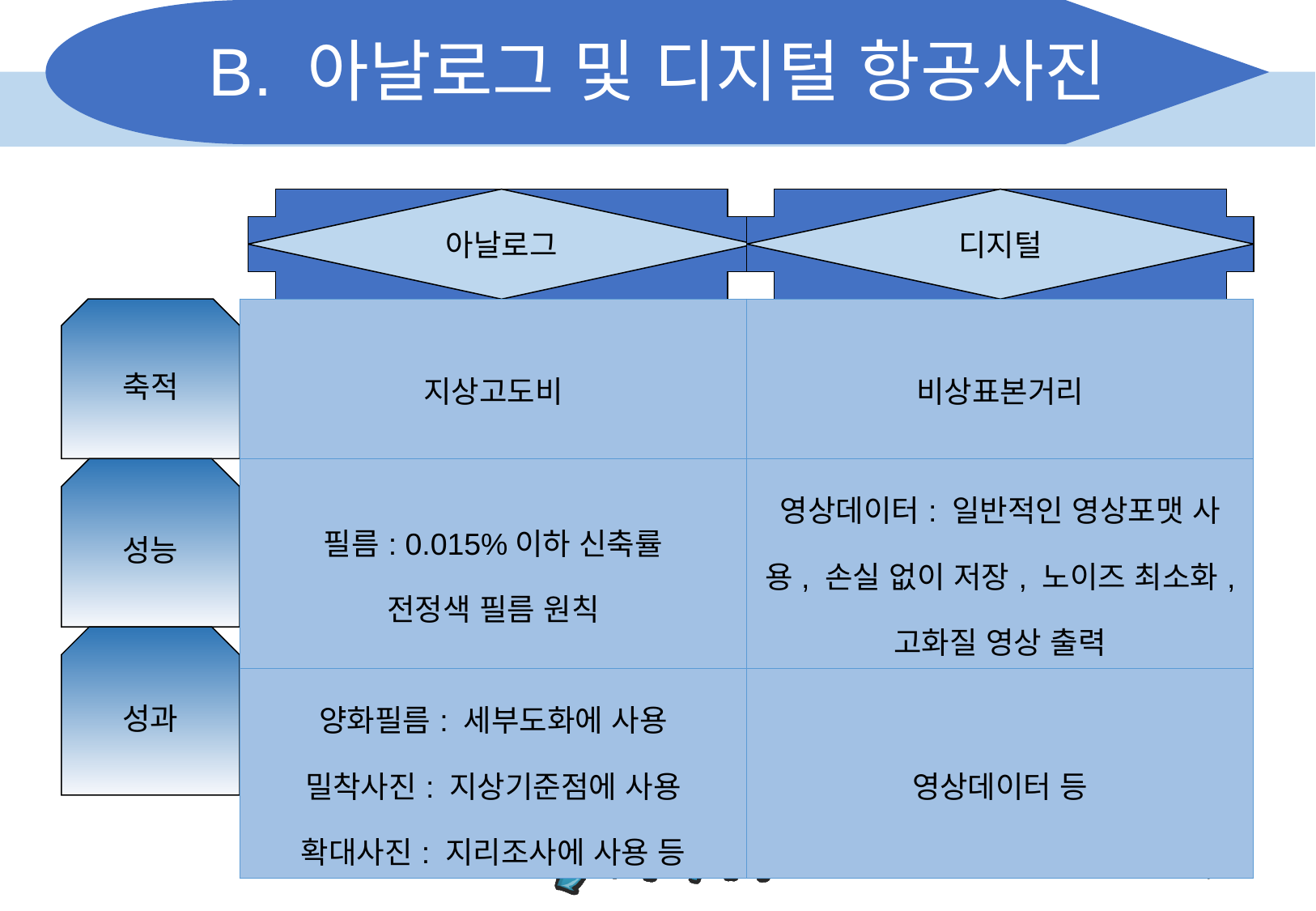

# B. 아날로그 및 디지털 항공사진
디지털

아날로그

| 지상고도비 | 비상표본거리 |
| --- | --- |
| 필름: 0.015%이하 신축률 전정색 필름 원칙 | 영상데이터: 일반적인 영상포맷 사용, 손실 없이 저장, 노이즈 최소화, 고화질 영상 출력 |
| 양화필름: 세부도화에 사용 밀착사진: 지상기준점에 사용 확대사진: 지리조사에 사용 등 | 영상데이터 등 |
축적
성능
성과
4